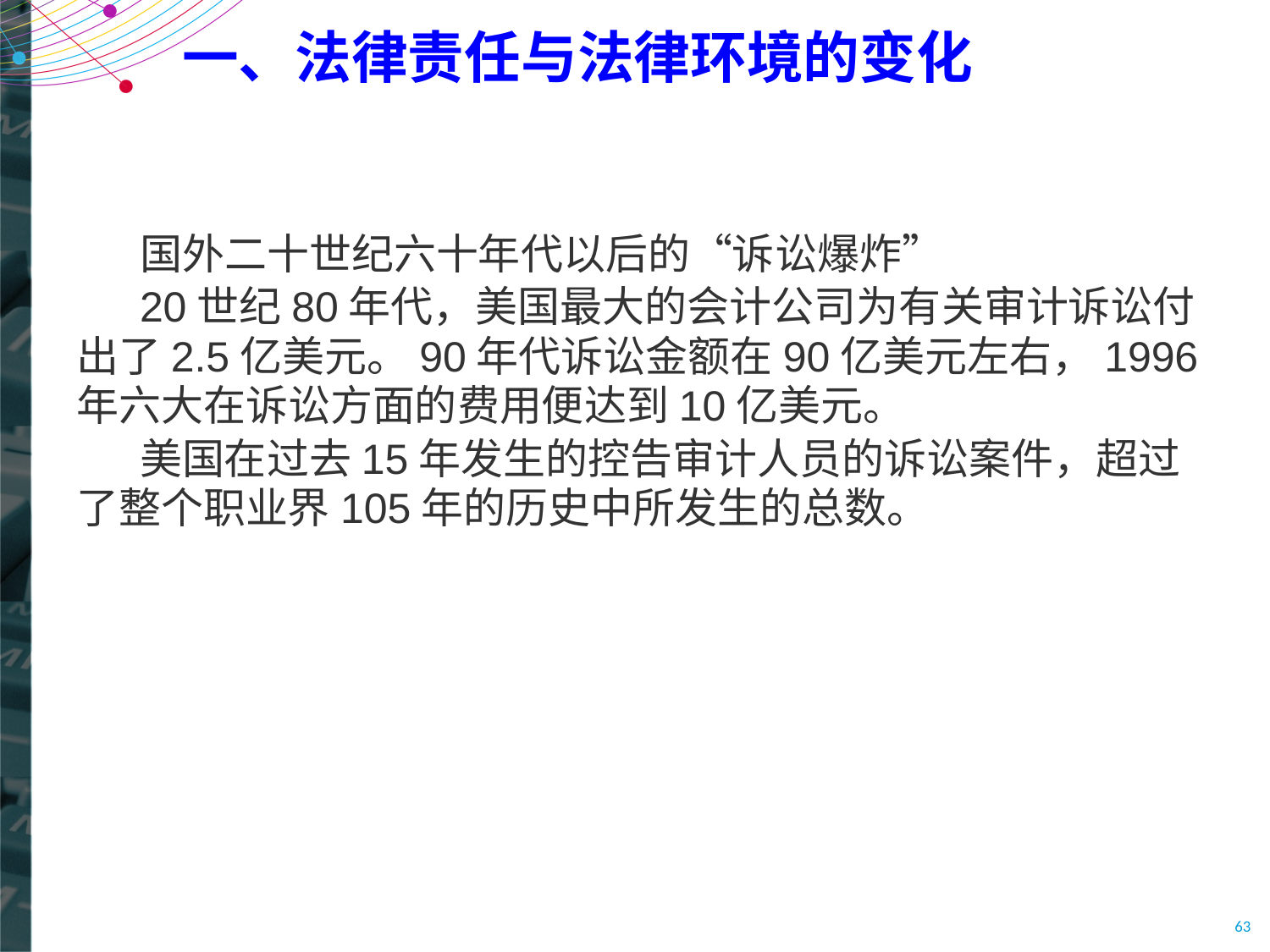

# 一、法律责任与法律环境的变化
国外二十世纪六十年代以后的“诉讼爆炸”
20世纪80年代，美国最大的会计公司为有关审计诉讼付出了2.5亿美元。90年代诉讼金额在90亿美元左右，1996年六大在诉讼方面的费用便达到10亿美元。
美国在过去15年发生的控告审计人员的诉讼案件，超过了整个职业界105年的历史中所发生的总数。